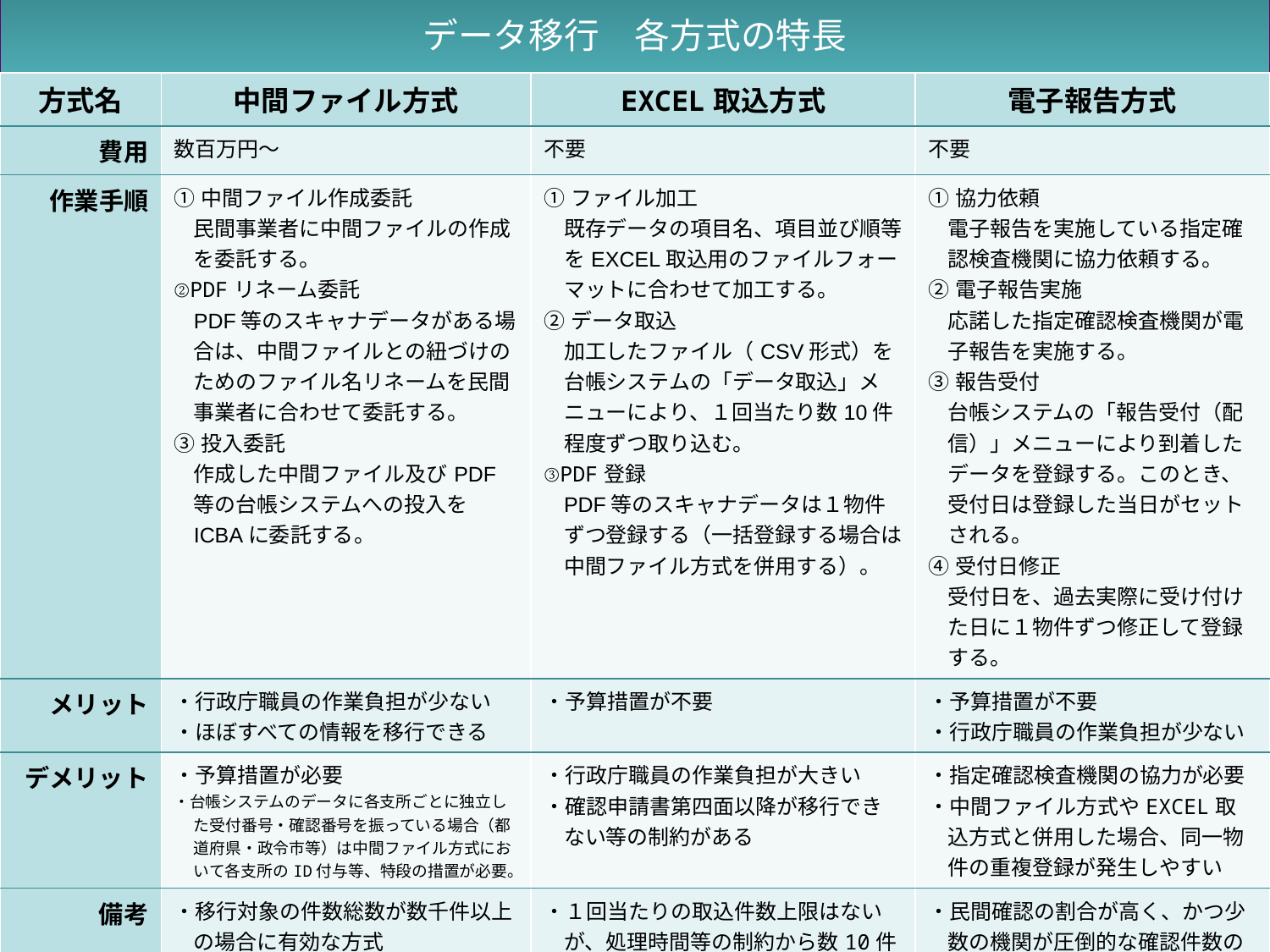

データ移行　各方式の特長
| 方式名 | 中間ファイル方式 | EXCEL取込方式 | 電子報告方式 |
| --- | --- | --- | --- |
| 費用 | 数百万円～ | 不要 | 不要 |
| 作業手順 | ①中間ファイル作成委託 民間事業者に中間ファイルの作成を委託する。 ②PDFリネーム委託 PDF等のスキャナデータがある場合は、中間ファイルとの紐づけのためのファイル名リネームを民間事業者に合わせて委託する。 ③投入委託 作成した中間ファイル及びPDF等の台帳システムへの投入をICBAに委託する。 | ①ファイル加工 既存データの項目名、項目並び順等をEXCEL取込用のファイルフォーマットに合わせて加工する。 ②データ取込 加工したファイル（CSV形式）を台帳システムの「データ取込」メニューにより、１回当たり数10件程度ずつ取り込む。 ③PDF登録 PDF等のスキャナデータは１物件ずつ登録する（一括登録する場合は中間ファイル方式を併用する）。 | ①協力依頼 電子報告を実施している指定確認検査機関に協力依頼する。 ②電子報告実施 応諾した指定確認検査機関が電子報告を実施する。 ③報告受付 台帳システムの「報告受付（配信）」メニューにより到着したデータを登録する。このとき、受付日は登録した当日がセットされる。 ④受付日修正 受付日を、過去実際に受け付けた日に１物件ずつ修正して登録する。 |
| メリット | ・行政庁職員の作業負担が少ない ・ほぼすべての情報を移行できる | ・予算措置が不要 | ・予算措置が不要 ・行政庁職員の作業負担が少ない |
| デメリット | ・予算措置が必要 ・台帳システムのデータに各支所ごとに独立した受付番号・確認番号を振っている場合（都道府県・政令市等）は中間ファイル方式において各支所のID付与等、特段の措置が必要。 | ・行政庁職員の作業負担が大きい ・確認申請書第四面以降が移行できない等の制約がある | ・指定確認検査機関の協力が必要 ・中間ファイル方式やEXCEL取込方式と併用した場合、同一物件の重複登録が発生しやすい |
| 備考 | ・移行対象の件数総数が数千件以上の場合に有効な方式 ・住宅・建築物アスベスト改修事業の一環でデータ移行する場合、費用全額が国庫補助対象 | ・１回当たりの取込件数上限はないが、処理時間等の制約から数10件が一般的 ・移行対象の件数総数が数百件程度の場合に有効な方式 | ・民間確認の割合が高く、かつ少数の機関が圧倒的な確認件数のシェアを占める特定行政庁において有効な方式 |
| 関連資料 | 本資料　 ただし国庫補助関係資料は下記URL参照 https://www.icba.or.jp/kyoyodb/renrakukyogikai/01-18\_soukai-shiryo.pdf（p28） | https://www.icba.or.jp/kyoyodb/renkeishiyo.html#B2 | https://www.icba.or.jp/denshishinsei/#a07 |